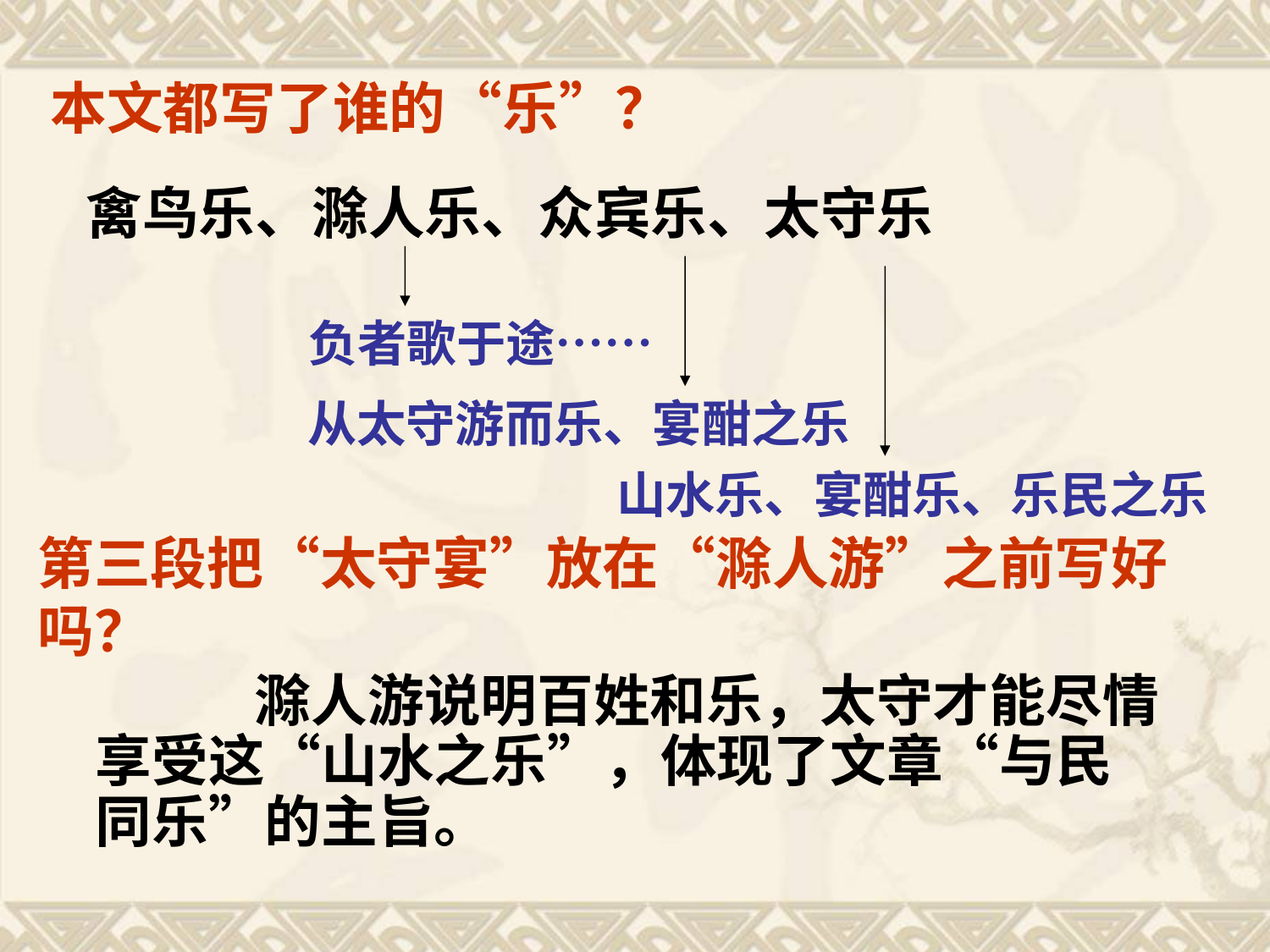

本文都写了谁的“乐”？
禽鸟乐、滁人乐、众宾乐、太守乐

负者歌于途……
从太守游而乐、宴酣之乐
山水乐、宴酣乐、乐民之乐
# 第三段把“太守宴”放在“滁人游”之前写好吗？
               滁人游说明百姓和乐，太守才能尽情享受这“山水之乐”，体现了文章“与民同乐”的主旨。